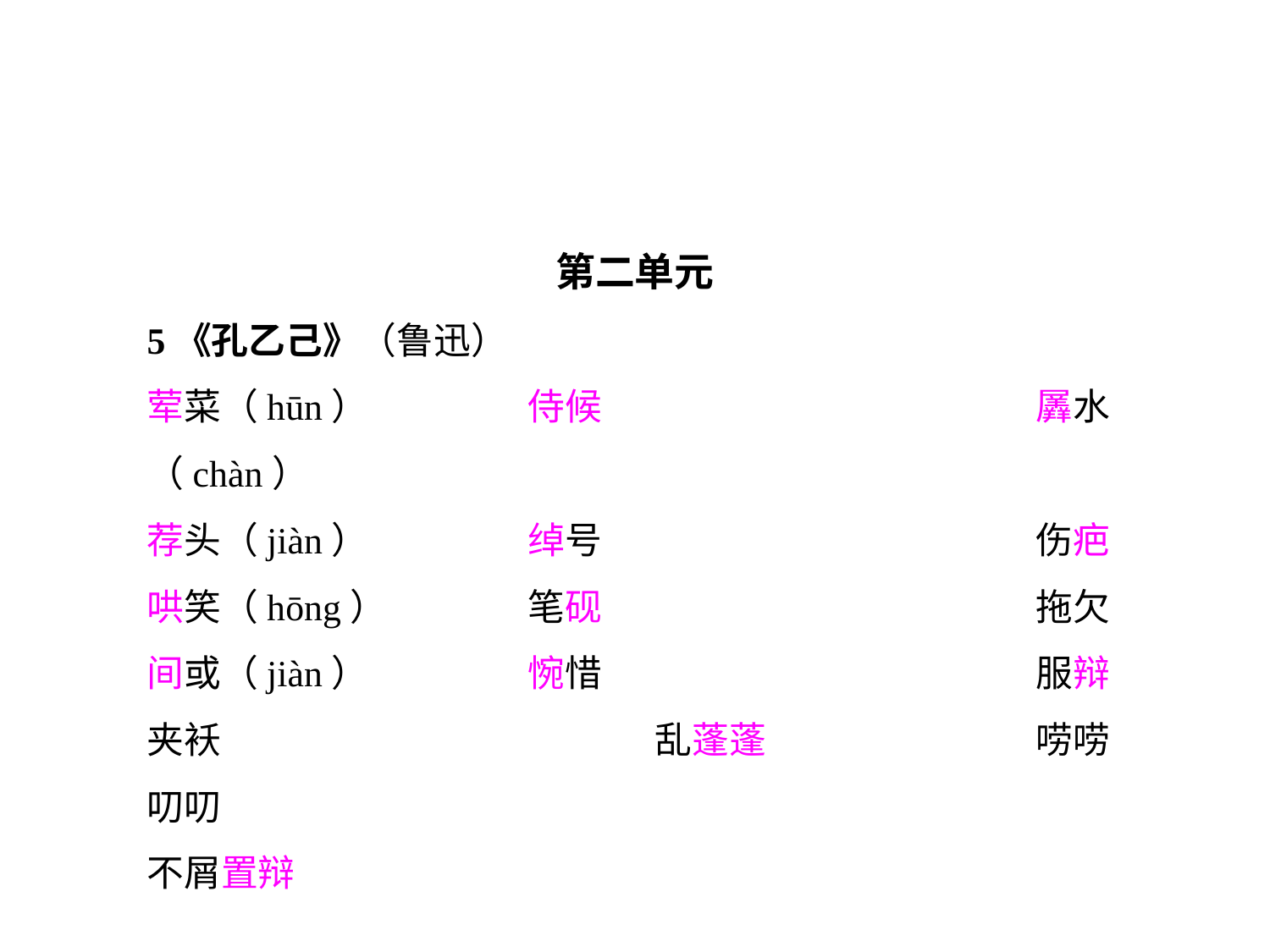

第二单元
5《孔乙己》（鲁迅）
荤菜（hūn）		侍候				羼水（chàn）
荐头（jiàn）		绰号				伤疤
哄笑（hōng）		笔砚				拖欠
间或（jiàn）		惋惜				服辩
夹袄				乱蓬蓬			唠唠叨叨
不屑置辩